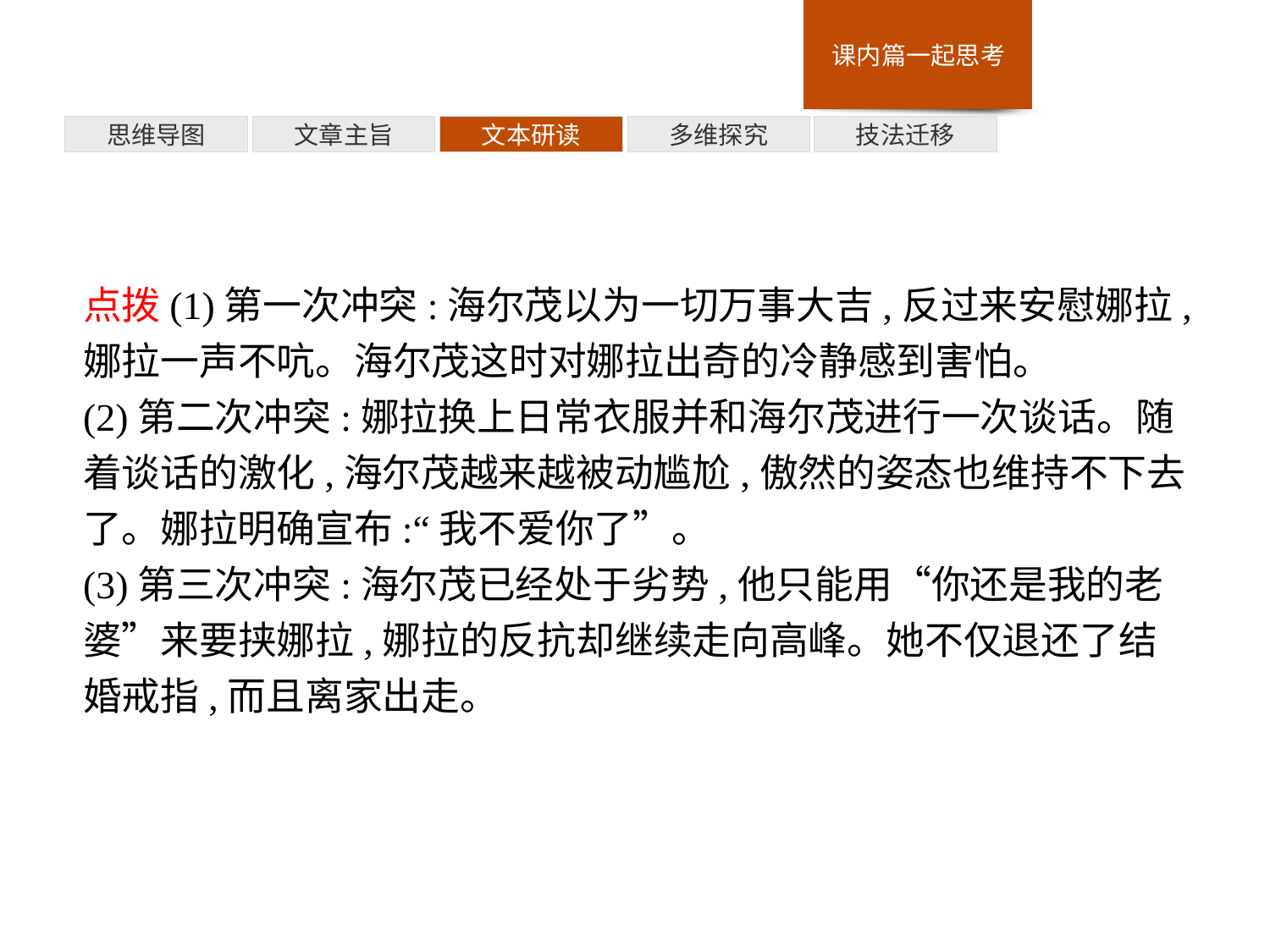

多维探究
思维导图
文章主旨
文本研读
技法迁移
点拨(1)第一次冲突:海尔茂以为一切万事大吉,反过来安慰娜拉,娜拉一声不吭。海尔茂这时对娜拉出奇的冷静感到害怕。
(2)第二次冲突:娜拉换上日常衣服并和海尔茂进行一次谈话。随着谈话的激化,海尔茂越来越被动尴尬,傲然的姿态也维持不下去了。娜拉明确宣布:“我不爱你了”。
(3)第三次冲突:海尔茂已经处于劣势,他只能用“你还是我的老婆”来要挟娜拉,娜拉的反抗却继续走向高峰。她不仅退还了结婚戒指,而且离家出走。